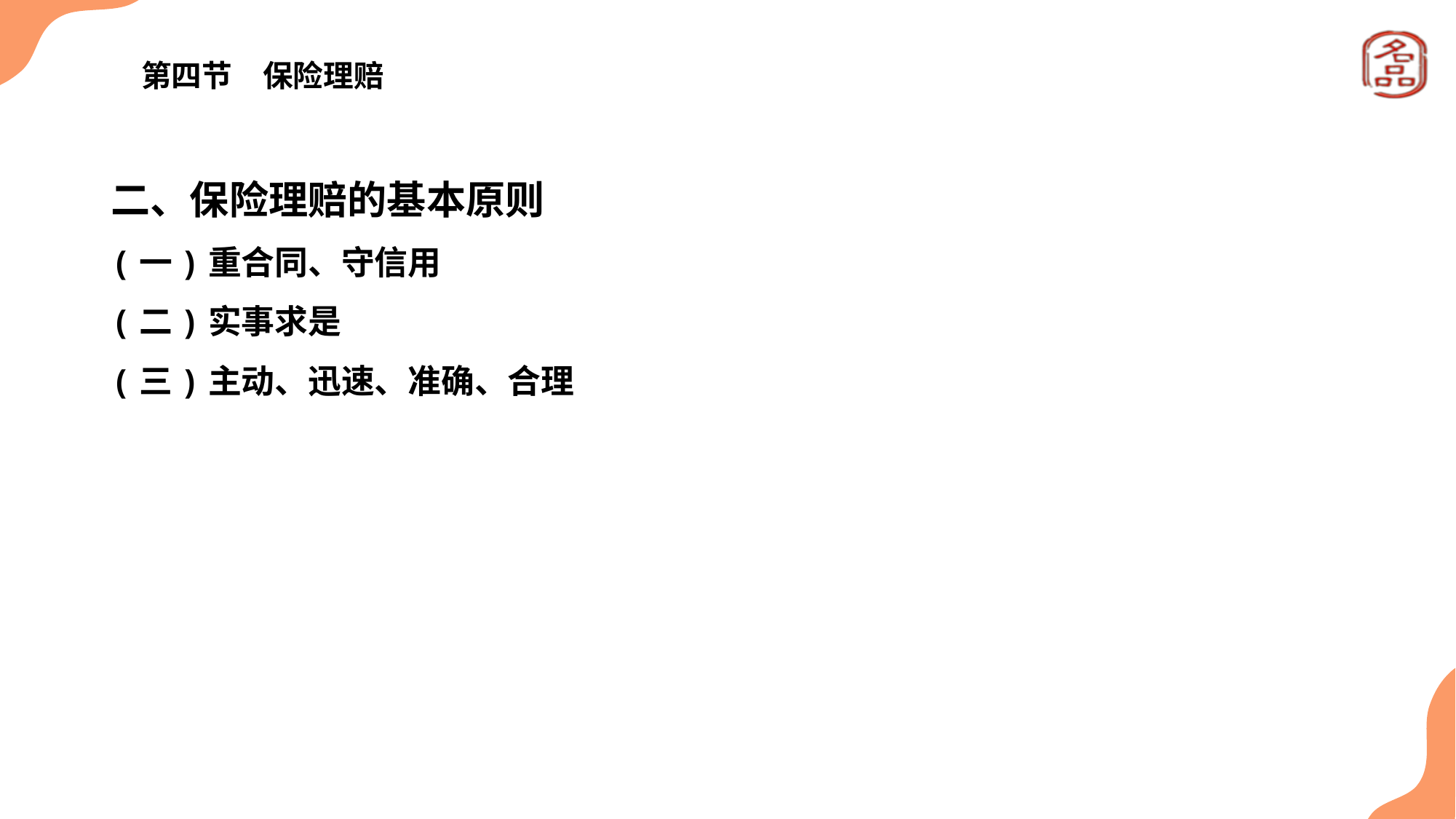

# 第四节　保险理赔
二、保险理赔的基本原则
(一)重合同、守信用
(二)实事求是
(三)主动、迅速、准确、合理